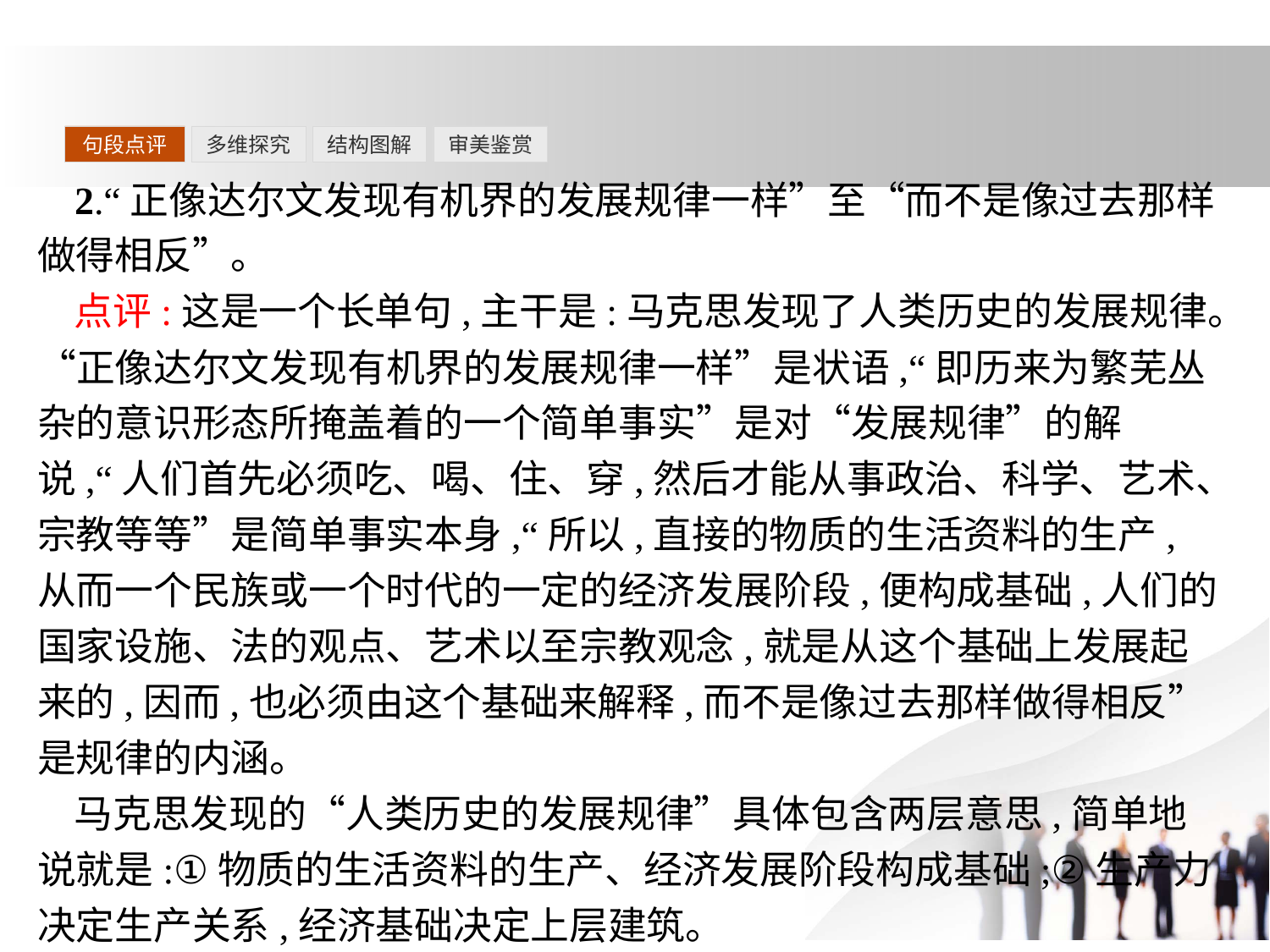

句段点评
多维探究
结构图解
审美鉴赏
2.“正像达尔文发现有机界的发展规律一样”至“而不是像过去那样做得相反”。
点评:这是一个长单句,主干是:马克思发现了人类历史的发展规律。“正像达尔文发现有机界的发展规律一样”是状语,“即历来为繁芜丛杂的意识形态所掩盖着的一个简单事实”是对“发展规律”的解说,“人们首先必须吃、喝、住、穿,然后才能从事政治、科学、艺术、宗教等等”是简单事实本身,“所以,直接的物质的生活资料的生产,从而一个民族或一个时代的一定的经济发展阶段,便构成基础,人们的国家设施、法的观点、艺术以至宗教观念,就是从这个基础上发展起来的,因而,也必须由这个基础来解释,而不是像过去那样做得相反”是规律的内涵。
马克思发现的“人类历史的发展规律”具体包含两层意思,简单地说就是:①物质的生活资料的生产、经济发展阶段构成基础;②生产力决定生产关系,经济基础决定上层建筑。